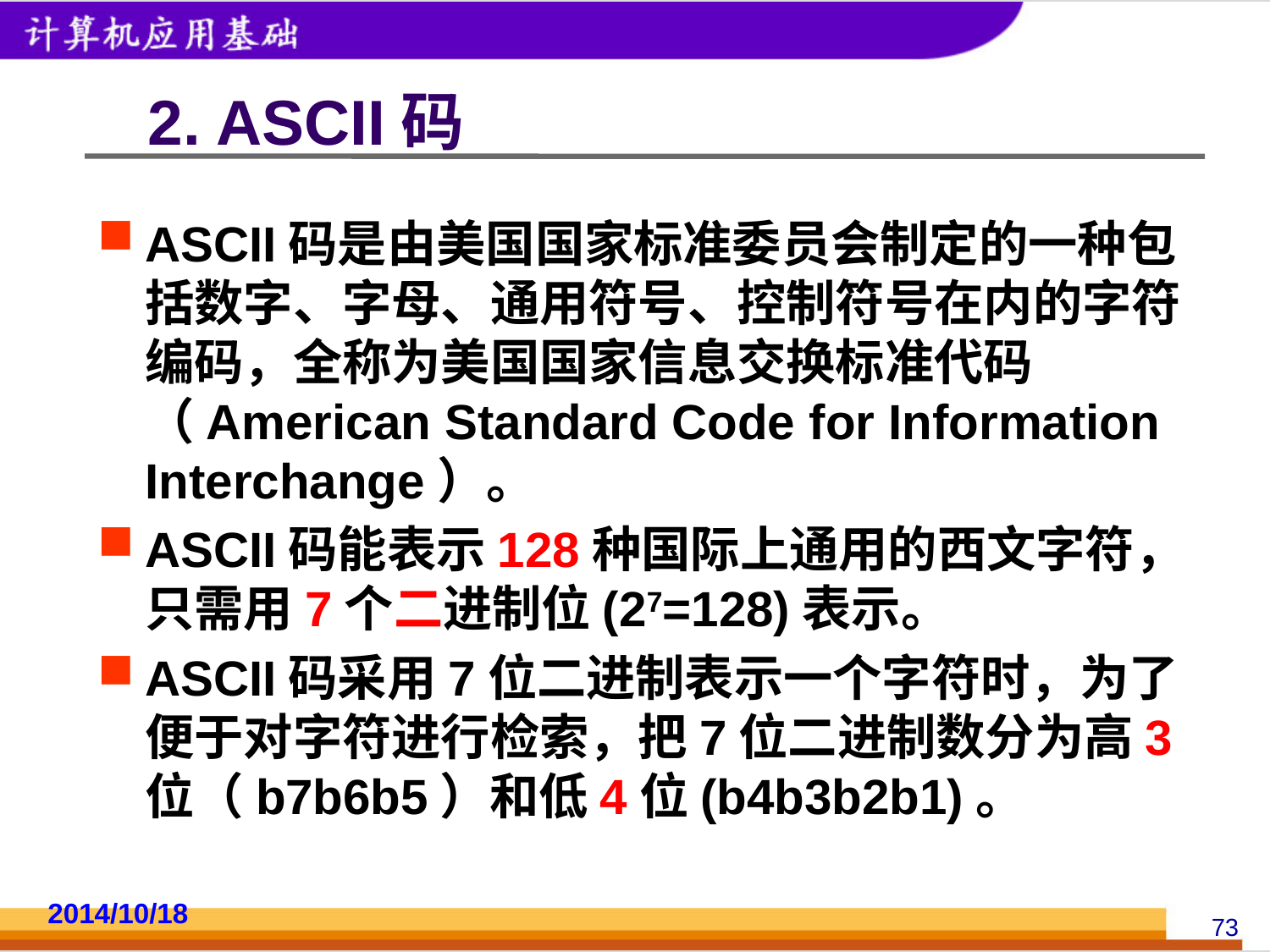

# 2. ASCII码
ASCII码是由美国国家标准委员会制定的一种包括数字、字母、通用符号、控制符号在内的字符编码，全称为美国国家信息交换标准代码（American Standard Code for Information Interchange）。
ASCII码能表示128种国际上通用的西文字符，只需用7个二进制位(27=128)表示。
ASCII码采用7位二进制表示一个字符时，为了便于对字符进行检索，把7位二进制数分为高3位（b7b6b5）和低4位(b4b3b2b1)。
2014/10/18